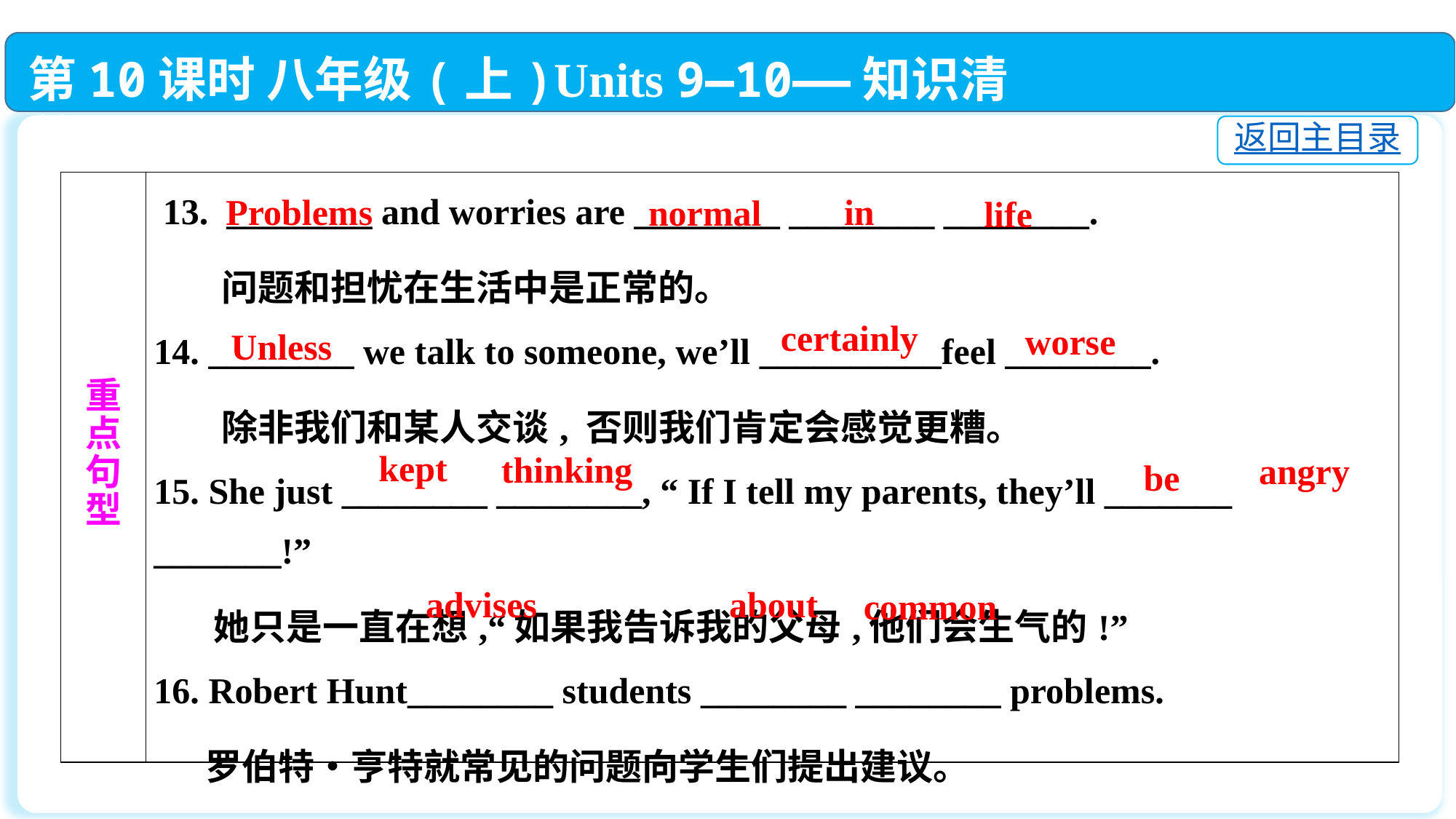

第10课时 八年级(上)Units 9—10——知识清单

返回主目录
| 重 点 句 型 | 13. \_\_\_\_\_\_\_\_ and worries are \_\_\_\_\_\_\_\_ \_\_\_\_\_\_\_\_ \_\_\_\_\_\_\_\_. 问题和担忧在生活中是正常的。 14. \_\_\_\_\_\_\_\_ we talk to someone, we’ll \_\_\_\_\_\_\_\_\_\_feel \_\_\_\_\_\_\_\_. 除非我们和某人交谈, 否则我们肯定会感觉更糟。 15. She just \_\_\_\_\_\_\_\_ \_\_\_\_\_\_\_\_, “ If I tell my parents, they’ll \_\_\_\_\_\_\_ \_\_\_\_\_\_\_!” 她只是一直在想,“如果我告诉我的父母,他们会生气的!” 16. Robert Hunt\_\_\_\_\_\_\_\_ students \_\_\_\_\_\_\_\_ \_\_\_\_\_\_\_\_ problems. 罗伯特•亨特就常见的问题向学生们提出建议。 |
| --- | --- |
Problems
in
normal
life

certainly
worse
Unless
kept
  thinking
angry
be
advises
about
common